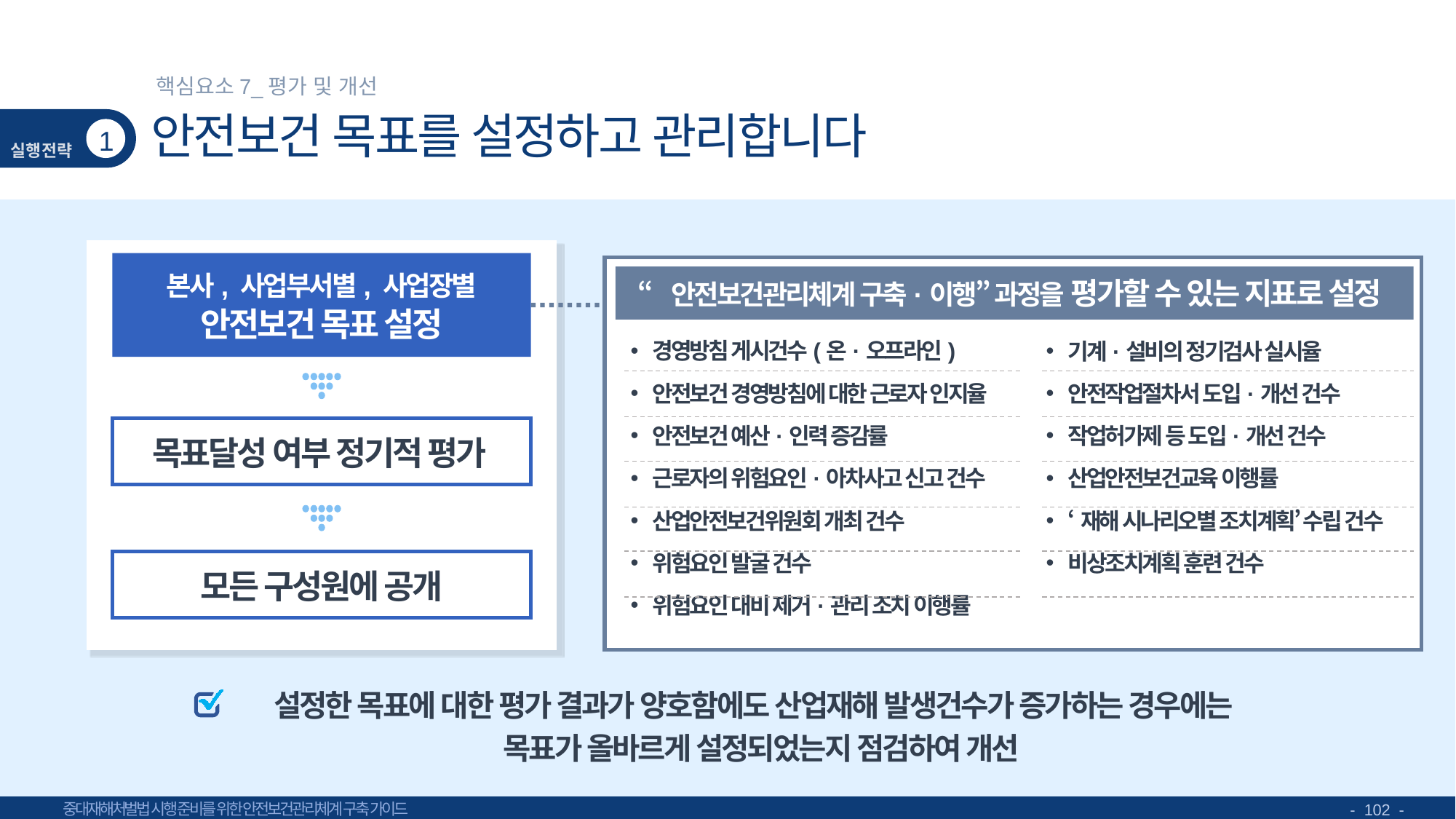

핵심요소7_평가 및 개선
# 안전보건 목표를 설정하고 관리합니다
1

본사, 사업부서별, 사업장별
안전보건 목표 설정

“안전보건관리체계 구축·이행” 과정을 평가할 수 있는 지표로 설정
경영방침 게시건수(온·오프라인)
안전보건 경영방침에 대한 근로자 인지율
안전보건 예산·인력 증감률
근로자의 위험요인·아차사고 신고 건수
산업안전보건위원회 개최 건수
위험요인 발굴 건수
위험요인 대비 제거·관리 조치 이행률
기계·설비의 정기검사 실시율
안전작업절차서 도입·개선 건수
작업허가제 등 도입·개선 건수
산업안전보건교육 이행률
‘재해 시나리오별 조치계획’ 수립 건수
비상조치계획 훈련 건수

목표달성 여부 정기적 평가

모든 구성원에 공개
설정한 목표에 대한 평가 결과가 양호함에도 산업재해 발생건수가 증가하는 경우에는
 목표가 올바르게 설정되었는지 점검하여 개선

-  102  -